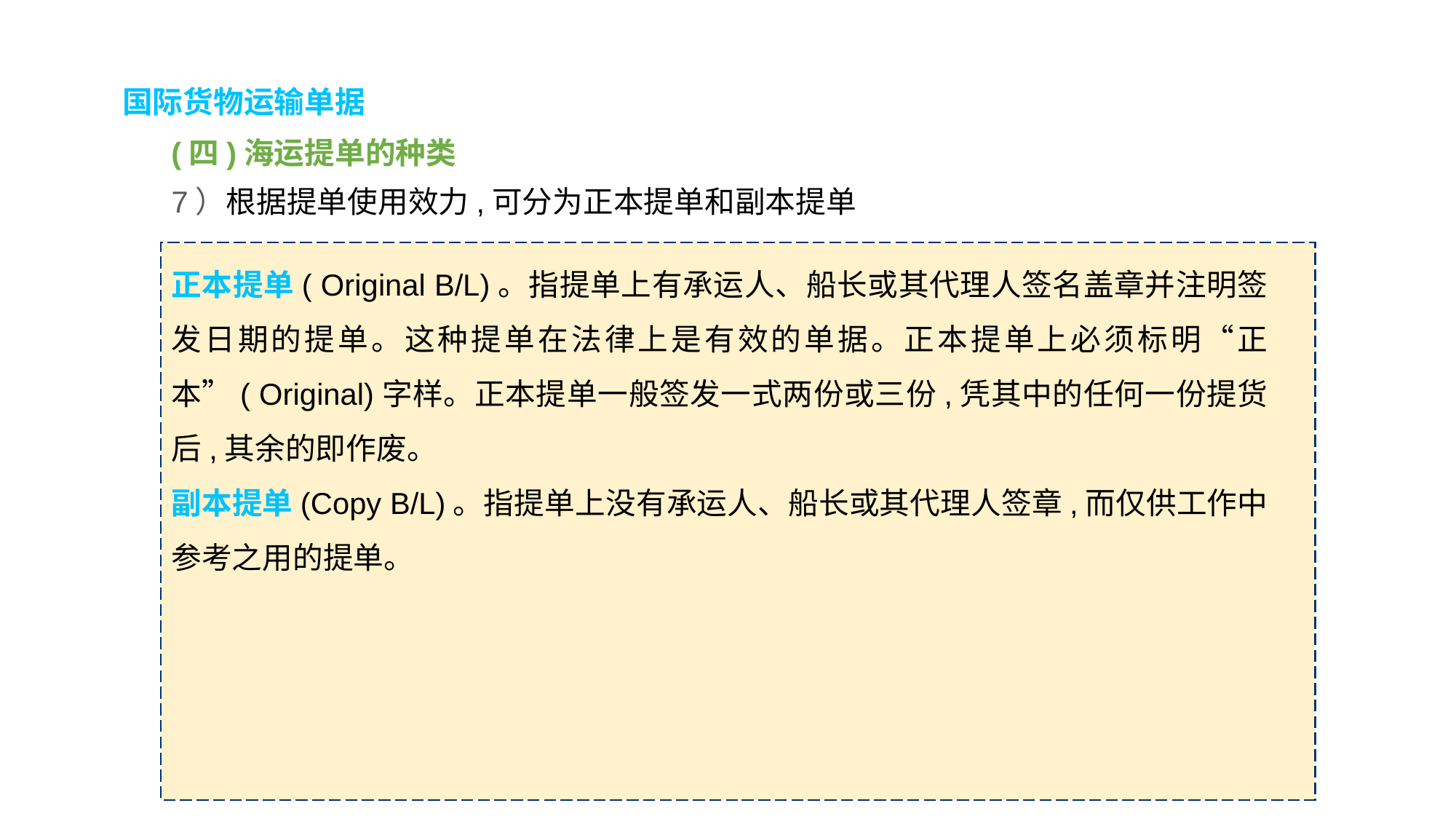

国际货物运输单据
(四)海运提单的种类
7）根据提单使用效力,可分为正本提单和副本提单
正本提单( Original B/L)。指提单上有承运人、船长或其代理人签名盖章并注明签发日期的提单。这种提单在法律上是有效的单据。正本提单上必须标明“正本”( Original)字样。正本提单一般签发一式两份或三份,凭其中的任何一份提货后,其余的即作废。
副本提单(Copy B/L)。指提单上没有承运人、船长或其代理人签章,而仅供工作中参考之用的提单。